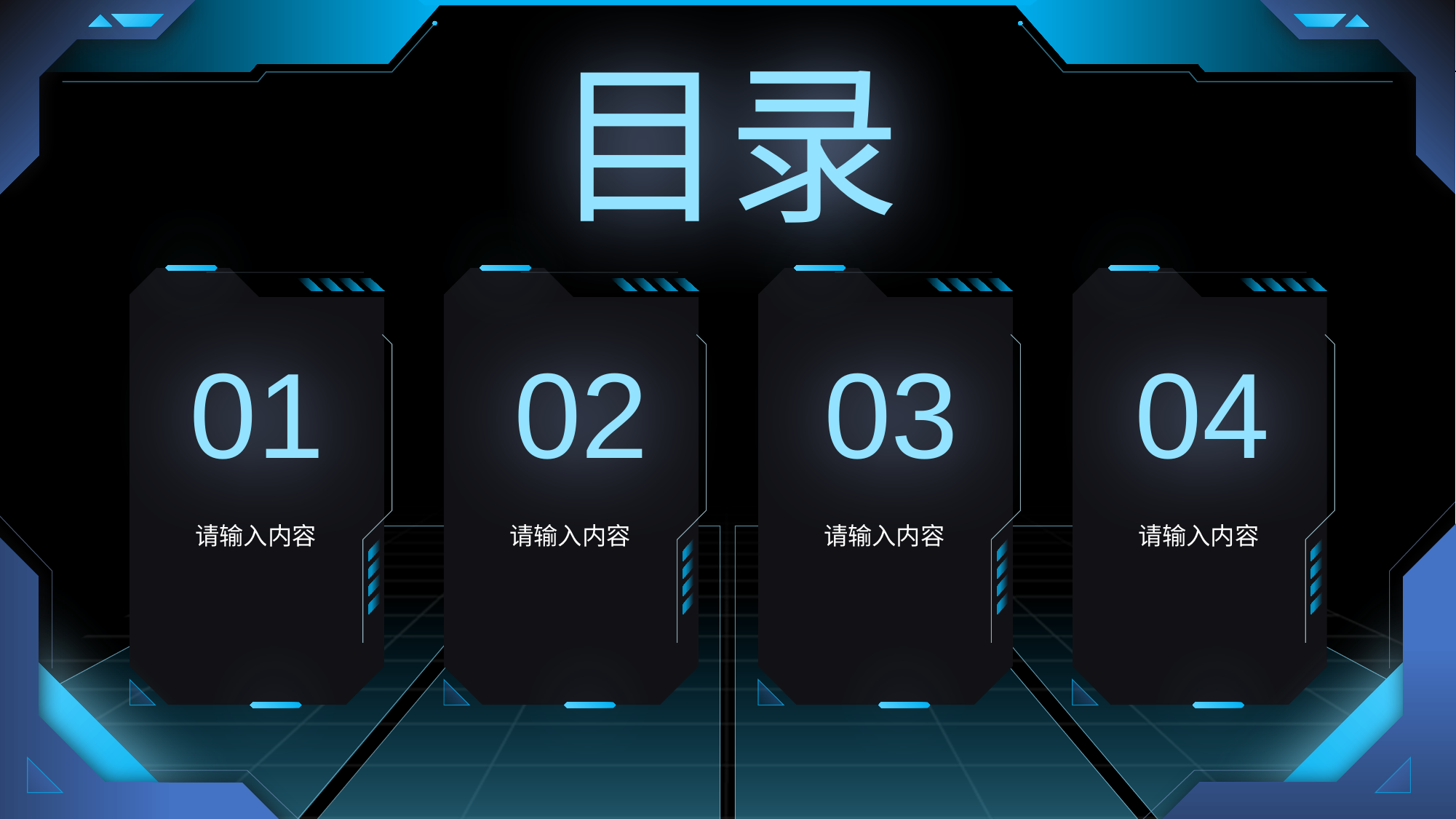

目录

01

请输入内容

02

请输入内容

03

请输入内容

04

请输入内容